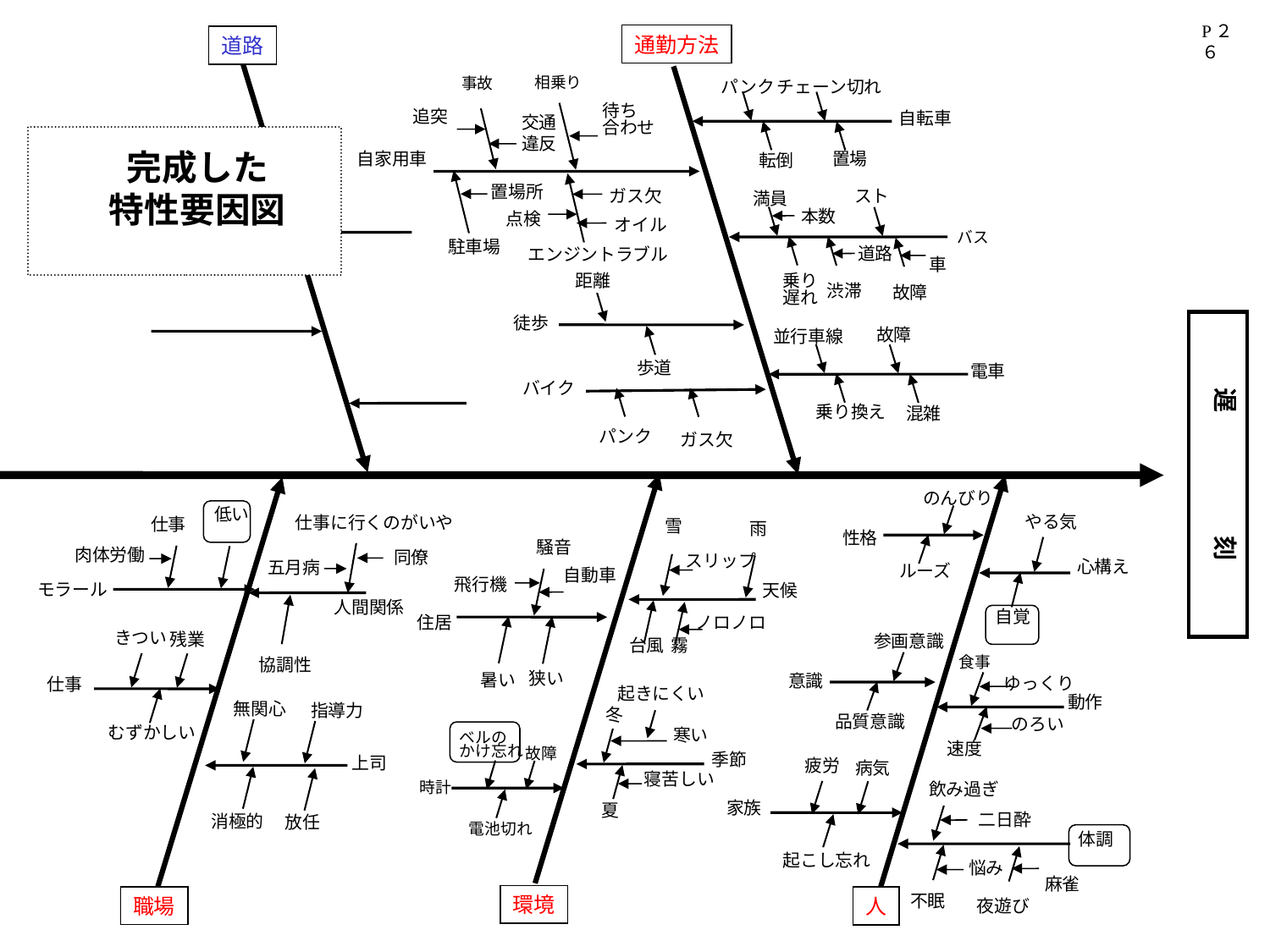

P２６
通勤方法
道路
相乗り
事故
待ち
合わせ
追突

交通
違反

自家用車

置場所
ガス欠

点検

オイル

駐車場

エンジントラブル
チェーン切れ
パンク

自転車

置場
転倒

完成した
特性要因図

スト
満員
本数

バス
道路
車

乗り
遅れ

渋滞
故障

距離

徒歩

歩道
故障
並行車線

電車

乗り換え
混雑
遅　　　　　刻

バイク

パンク
ガス欠

のんびり

性格

ルーズ

やる気

心構え

自覚

仕事に行くのがいや
雪
雨
スリップ

天候
ノロノロ

台風
霧

低い

仕事
肉体労働

モラール

騒音
自動車
飛行機

住居

狭い
暑い
同僚
五月病

人間関係

きつい
残業

仕事

むずかしい
参画意識

意識

品質意識
食事
協調性
ゆっくり

動作

のろい

速度

起きにくい
冬
寒い

季節
寝苦しい

夏

無関心
指導力

上司

消極的
放任
ベルの
かけ忘れ

故障
疲労
病気

家族

起こし忘れ
飲み過ぎ

時計

二日酔
電池切れ

体調

悩み

麻雀

不眠
夜遊び
環境
職場
人